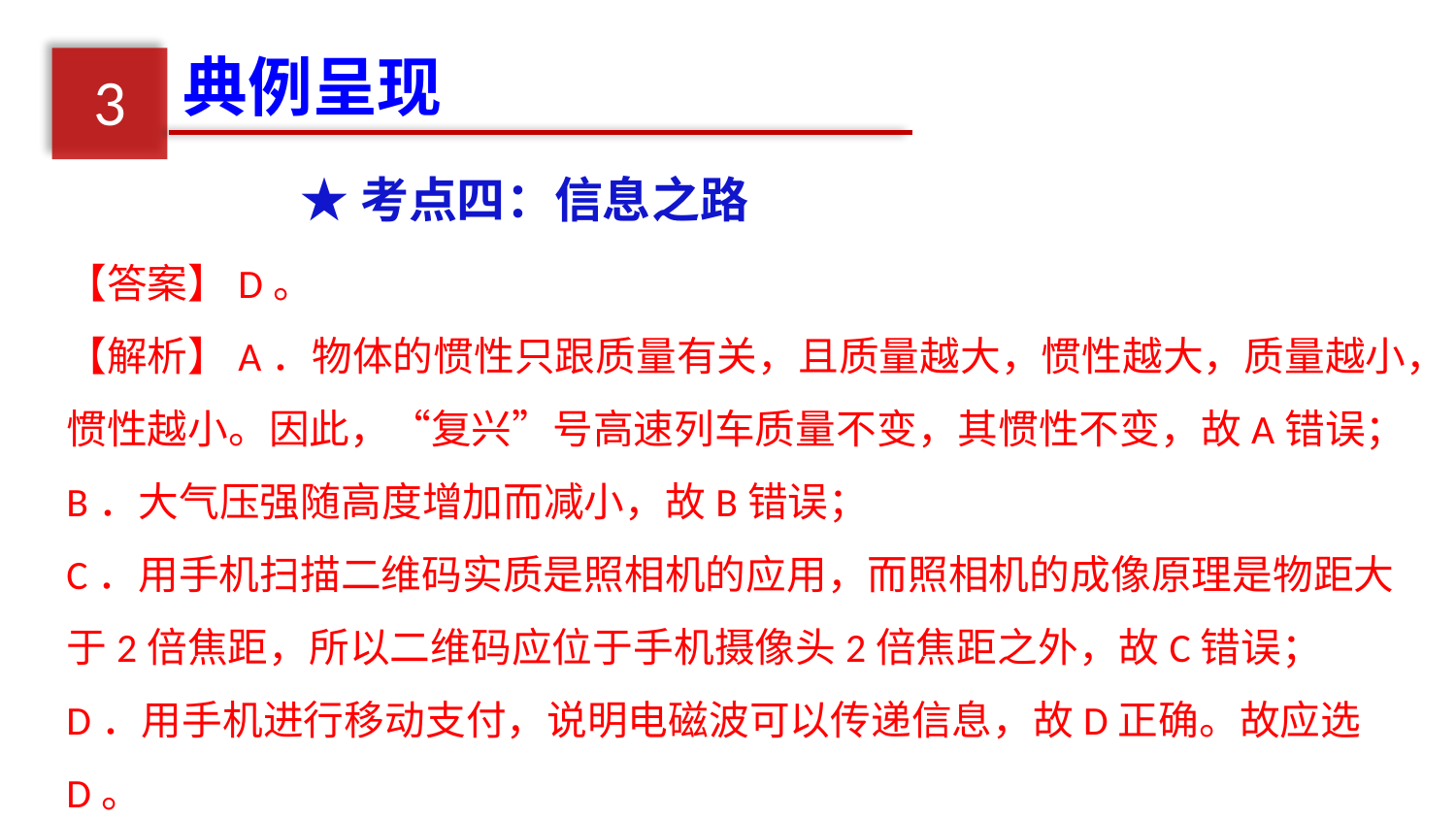

典例呈现

3
★考点四：信息之路
【答案】D。
【解析】A．物体的惯性只跟质量有关，且质量越大，惯性越大，质量越小，惯性越小。因此，“复兴”号高速列车质量不变，其惯性不变，故A错误；
B．大气压强随高度增加而减小，故B错误；
C．用手机扫描二维码实质是照相机的应用，而照相机的成像原理是物距大于2倍焦距，所以二维码应位于手机摄像头2倍焦距之外，故C错误；
D．用手机进行移动支付，说明电磁波可以传递信息，故D正确。故应选D。